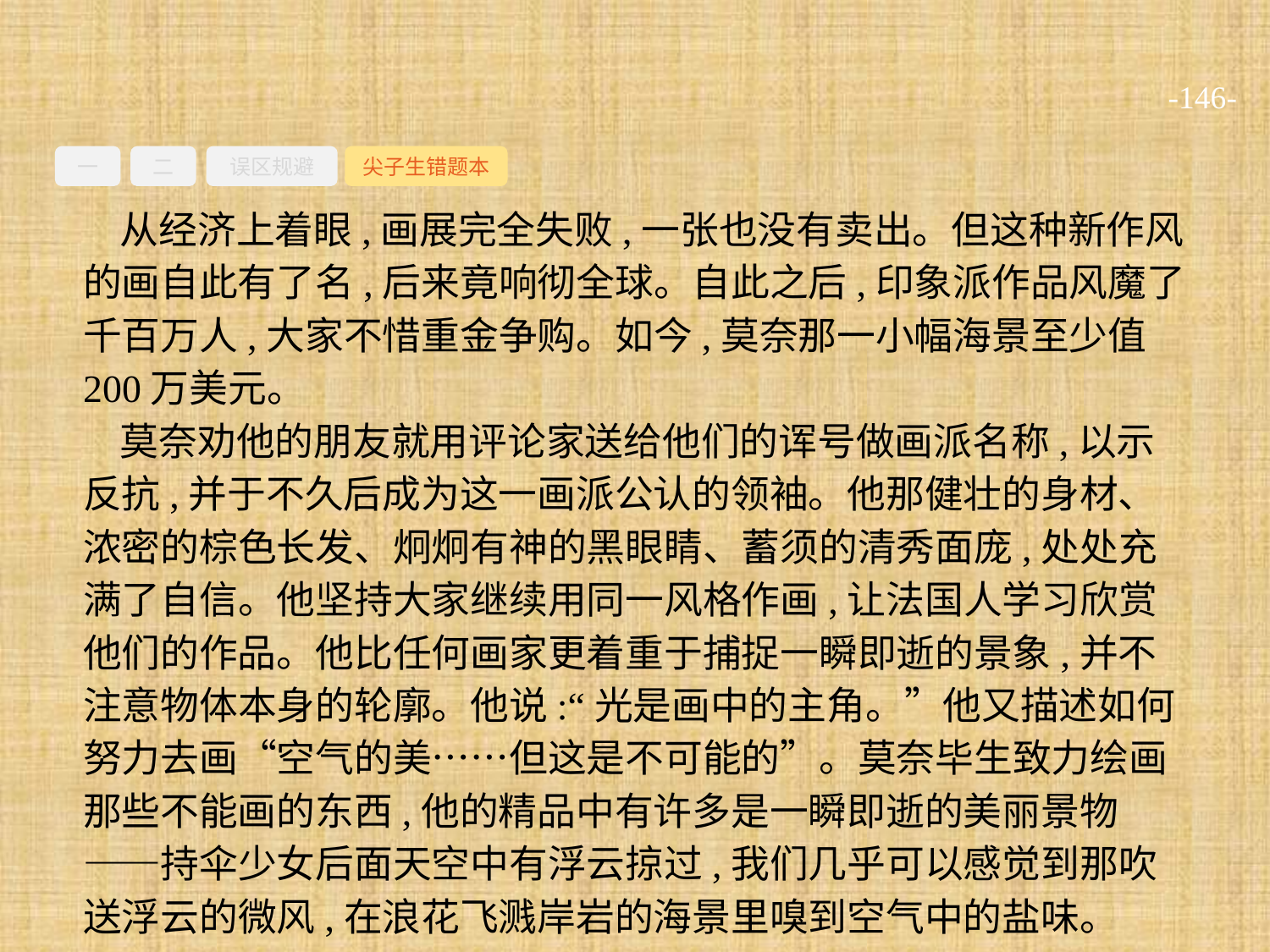

-146-
一
二
误区规避
尖子生错题本
从经济上着眼,画展完全失败,一张也没有卖出。但这种新作风的画自此有了名,后来竟响彻全球。自此之后,印象派作品风魔了千百万人,大家不惜重金争购。如今,莫奈那一小幅海景至少值200万美元。
莫奈劝他的朋友就用评论家送给他们的诨号做画派名称,以示反抗,并于不久后成为这一画派公认的领袖。他那健壮的身材、浓密的棕色长发、炯炯有神的黑眼睛、蓄须的清秀面庞,处处充满了自信。他坚持大家继续用同一风格作画,让法国人学习欣赏他们的作品。他比任何画家更着重于捕捉一瞬即逝的景象,并不注意物体本身的轮廓。他说:“光是画中的主角。”他又描述如何努力去画“空气的美……但这是不可能的”。莫奈毕生致力绘画那些不能画的东西,他的精品中有许多是一瞬即逝的美丽景物——持伞少女后面天空中有浮云掠过,我们几乎可以感觉到那吹送浮云的微风,在浪花飞溅岸岩的海景里嗅到空气中的盐味。